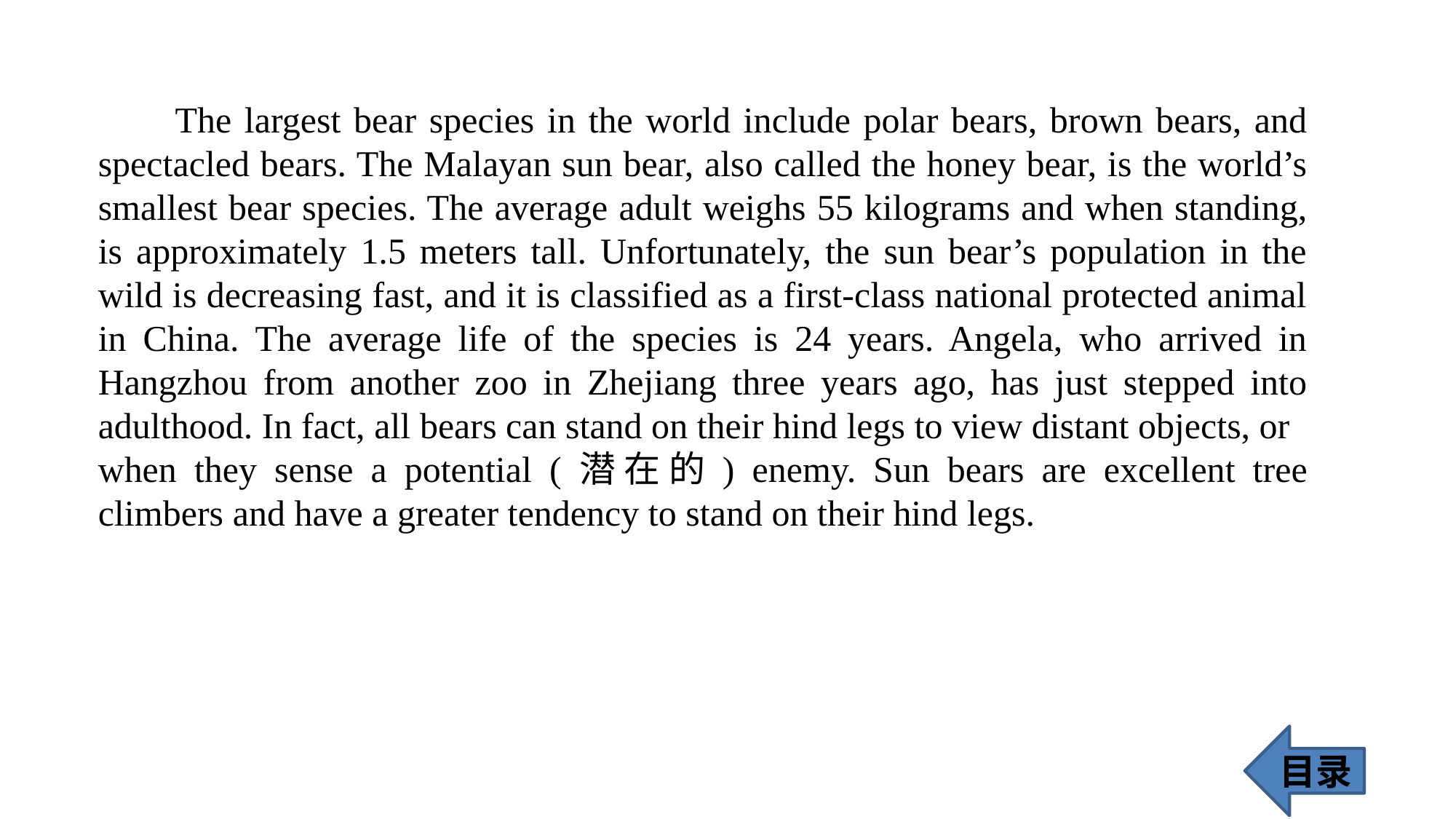

The largest bear species in the world include polar bears, brown bears, and spectacled bears. The Malayan sun bear, also called the honey bear, is the world’s smallest bear species. The average adult weighs 55 kilograms and when standing, is approximately 1.5 meters tall. Unfortunately, the sun bear’s population in the wild is decreasing fast, and it is classified as a first-class national protected animal in China. The average life of the species is 24 years. Angela, who arrived in Hangzhou from another zoo in Zhejiang three years ago, has just stepped into adulthood. In fact, all bears can stand on their hind legs to view distant objects, or
when they sense a potential (潜在的) enemy. Sun bears are excellent tree climbers and have a greater tendency to stand on their hind legs.
目录
40